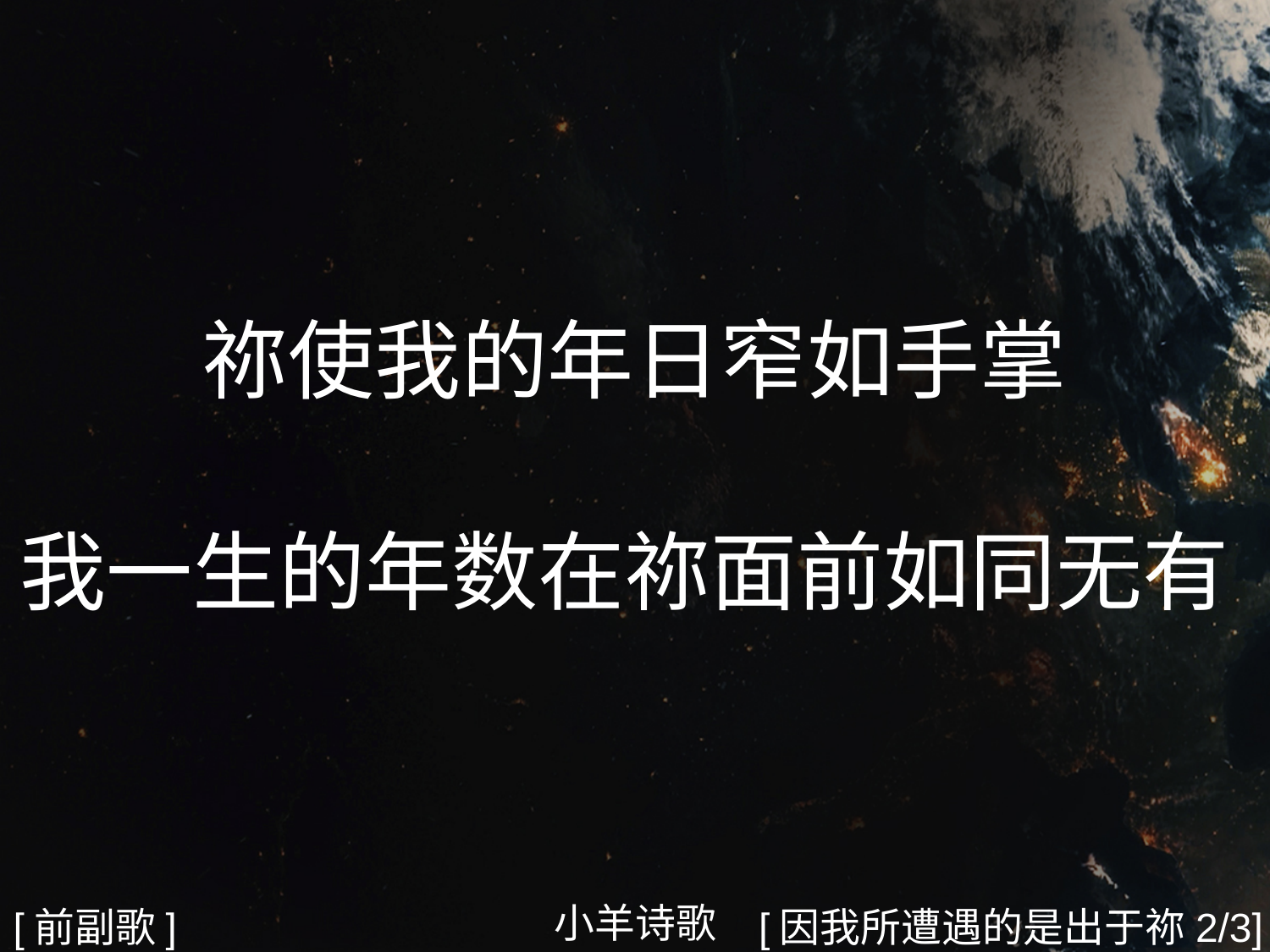

祢使我的年日窄如手掌
我一生的年数在祢面前如同无有
#

小羊诗歌
[前副歌]
[因我所遭遇的是出于祢2/3]